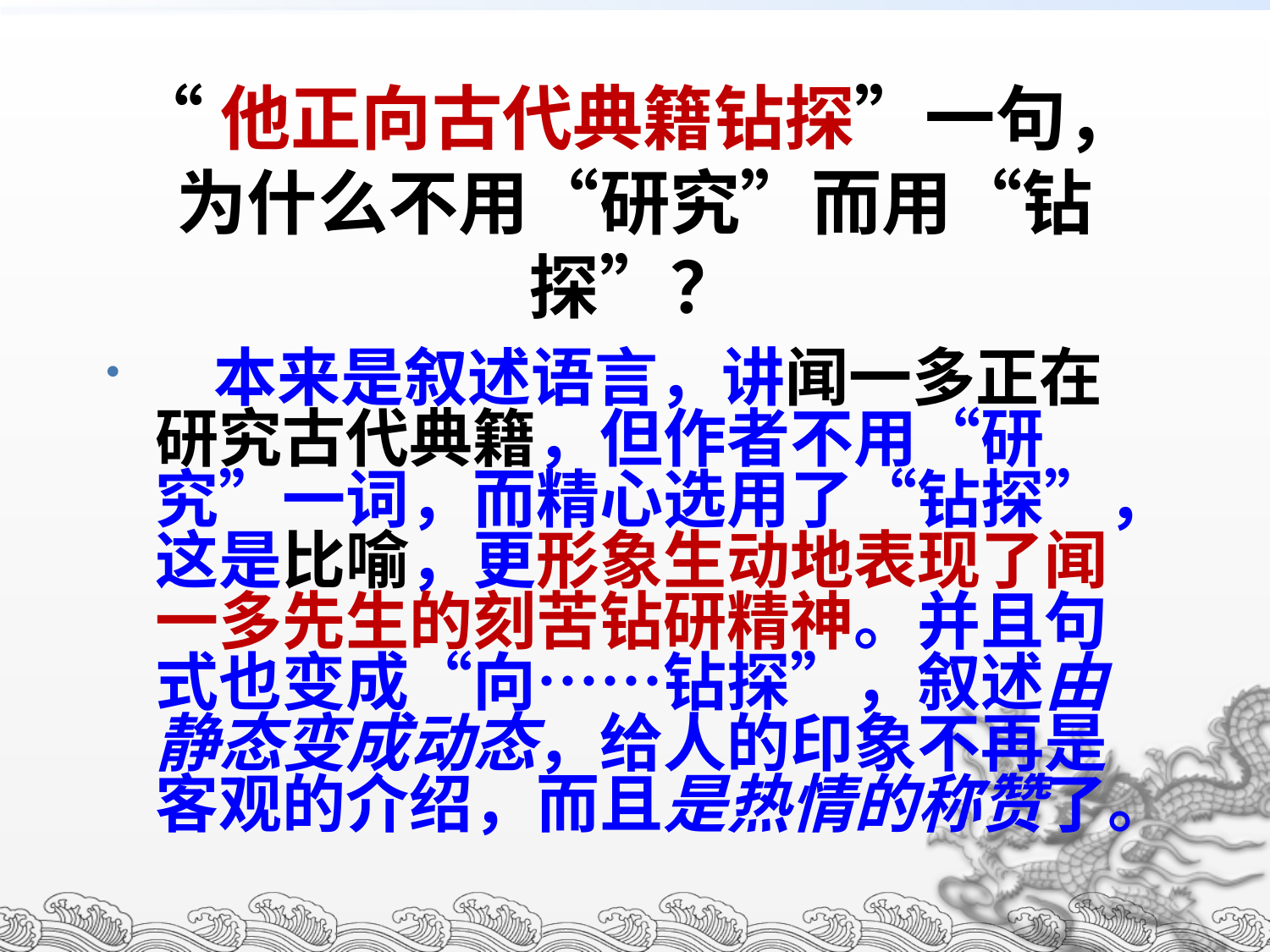

# “他正向古代典籍钻探”一句， 为什么不用“研究”而用“钻探”？
   本来是叙述语言，讲闻一多正在研究古代典籍，但作者不用“研究”一词，而精心选用了“钻探”，这是比喻，更形象生动地表现了闻一多先生的刻苦钻研精神。并且句式也变成“向……钻探”，叙述由静态变成动态，给人的印象不再是客观的介绍，而且是热情的称赞了。